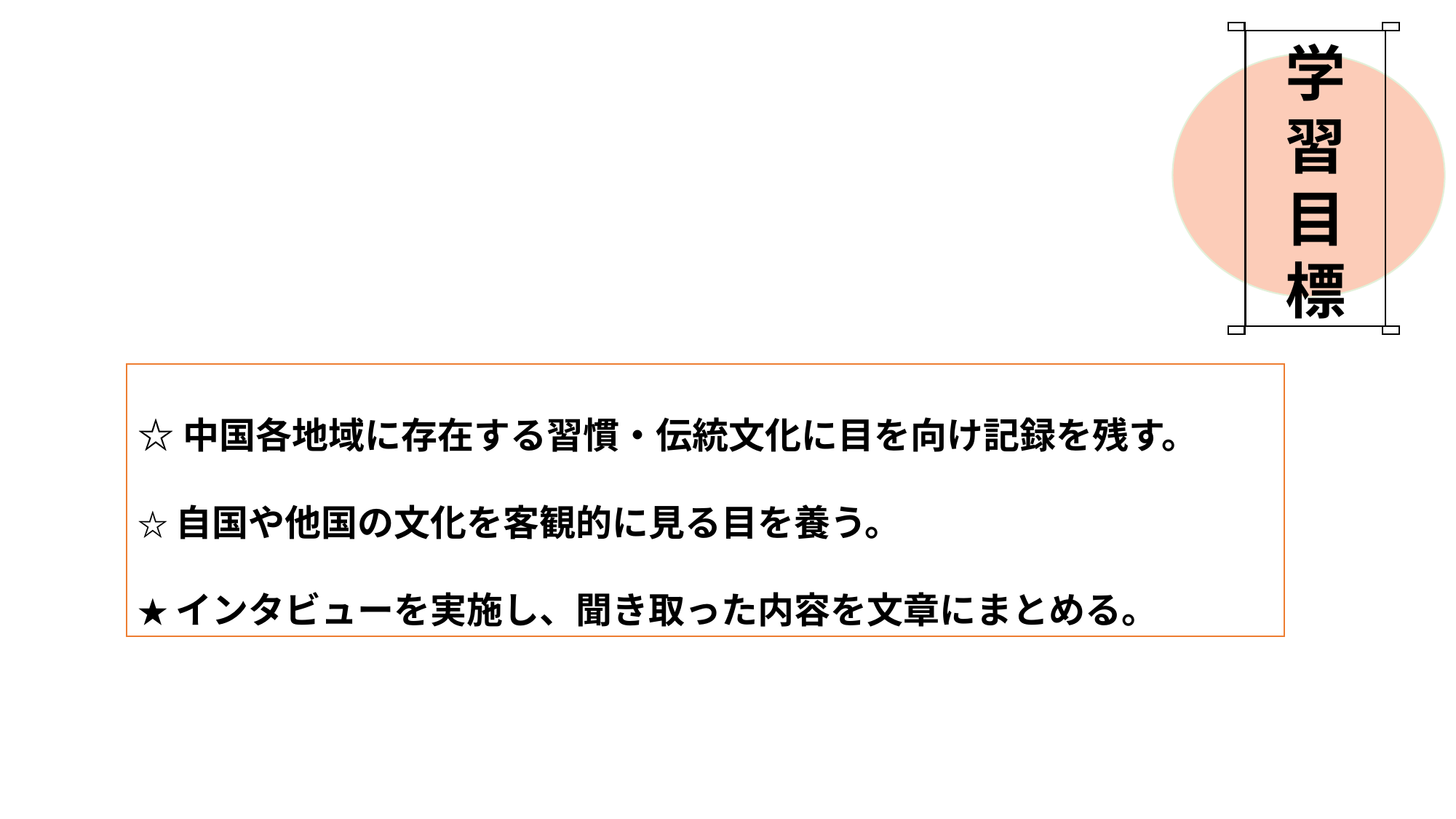

学習目標

☆中国各地域に存在する習慣・伝統文化に目を向け記録を残す。
☆自国や他国の文化を客観的に見る目を養う。
★インタビューを実施し、聞き取った内容を文章にまとめる。